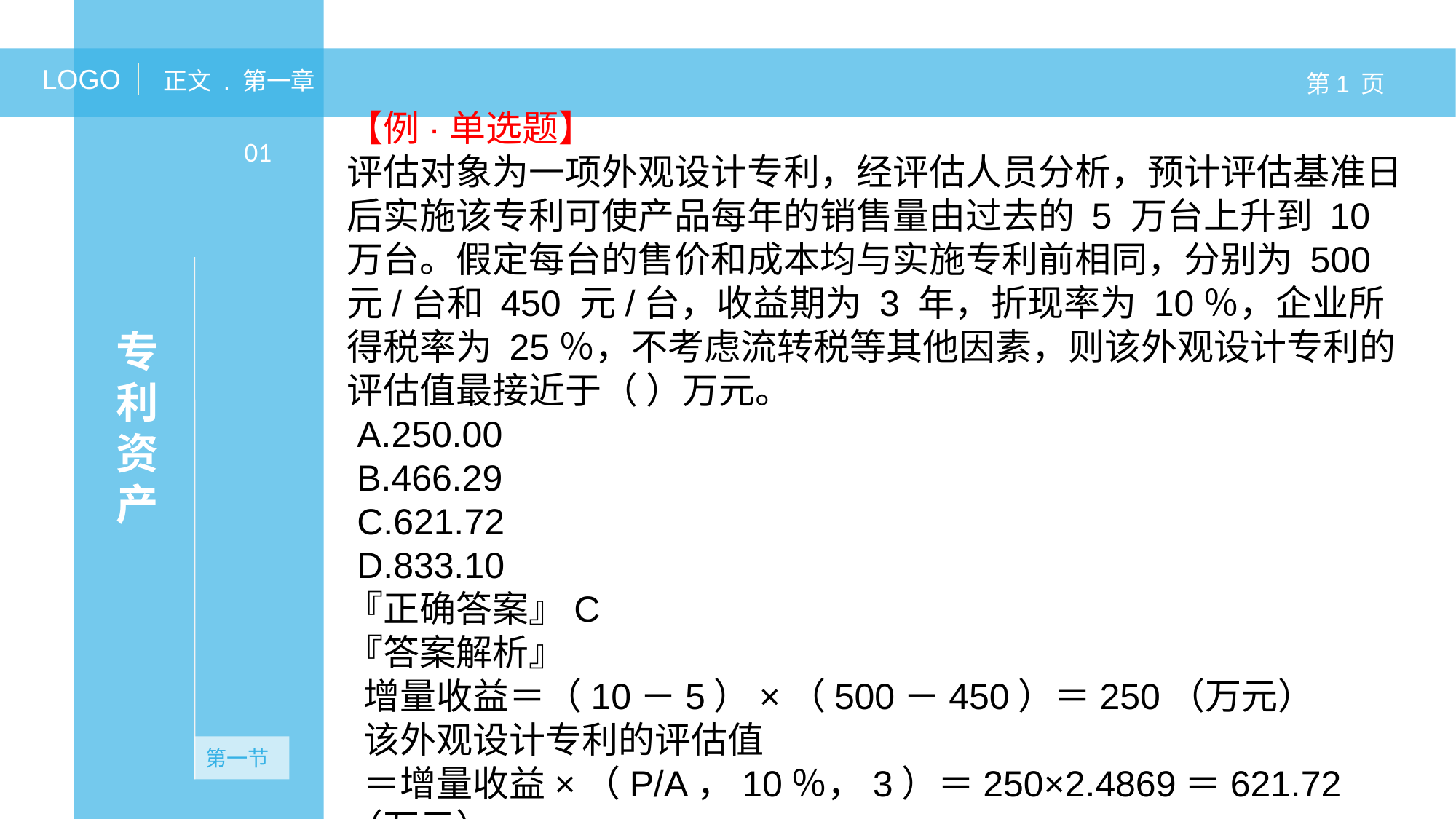

LOGO
正文 . 第一章

第1 页
专利资产
【例·单选题】
评估对象为一项外观设计专利，经评估人员分析，预计评估基准日后实施该专利可使产品每年的销售量由过去的 5 万台上升到 10 万台。假定每台的售价和成本均与实施专利前相同，分别为 500 元/台和 450 元/台，收益期为 3 年，折现率为 10％，企业所得税率为 25％，不考虑流转税等其他因素，则该外观设计专利的评估值最接近于（ ）万元。
 A.250.00
 B.466.29
 C.621.72
 D.833.10
『正确答案』C
『答案解析』
 增量收益＝（10－5）×（500－450）＝250（万元）
 该外观设计专利的评估值
 ＝增量收益×（P/A，10％，3）＝250×2.4869＝621.72（万元）
01

无资产
第一节